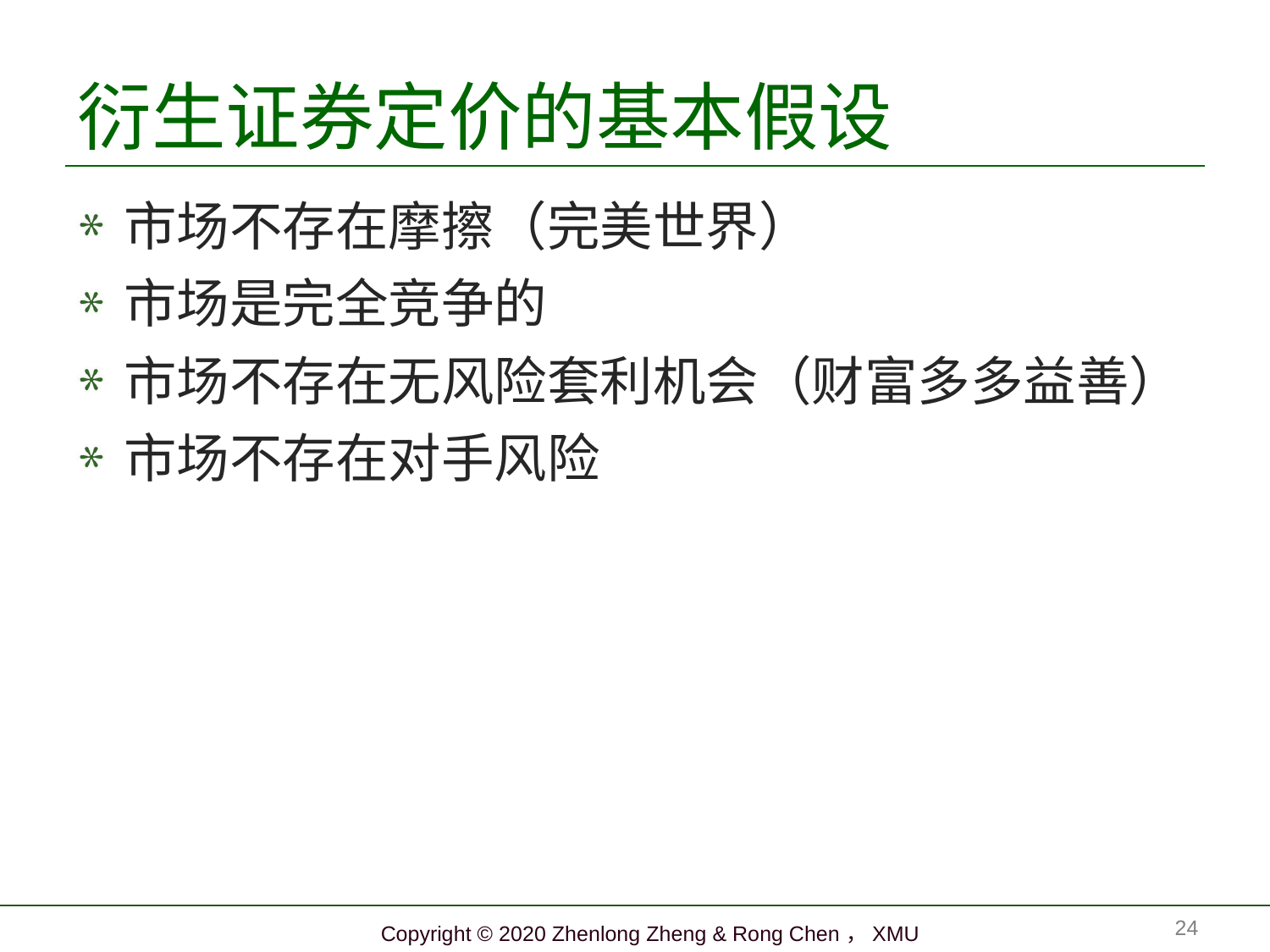

# 衍生证券定价的基本假设
市场不存在摩擦（完美世界）
市场是完全竞争的
市场不存在无风险套利机会（财富多多益善）
市场不存在对手风险

24